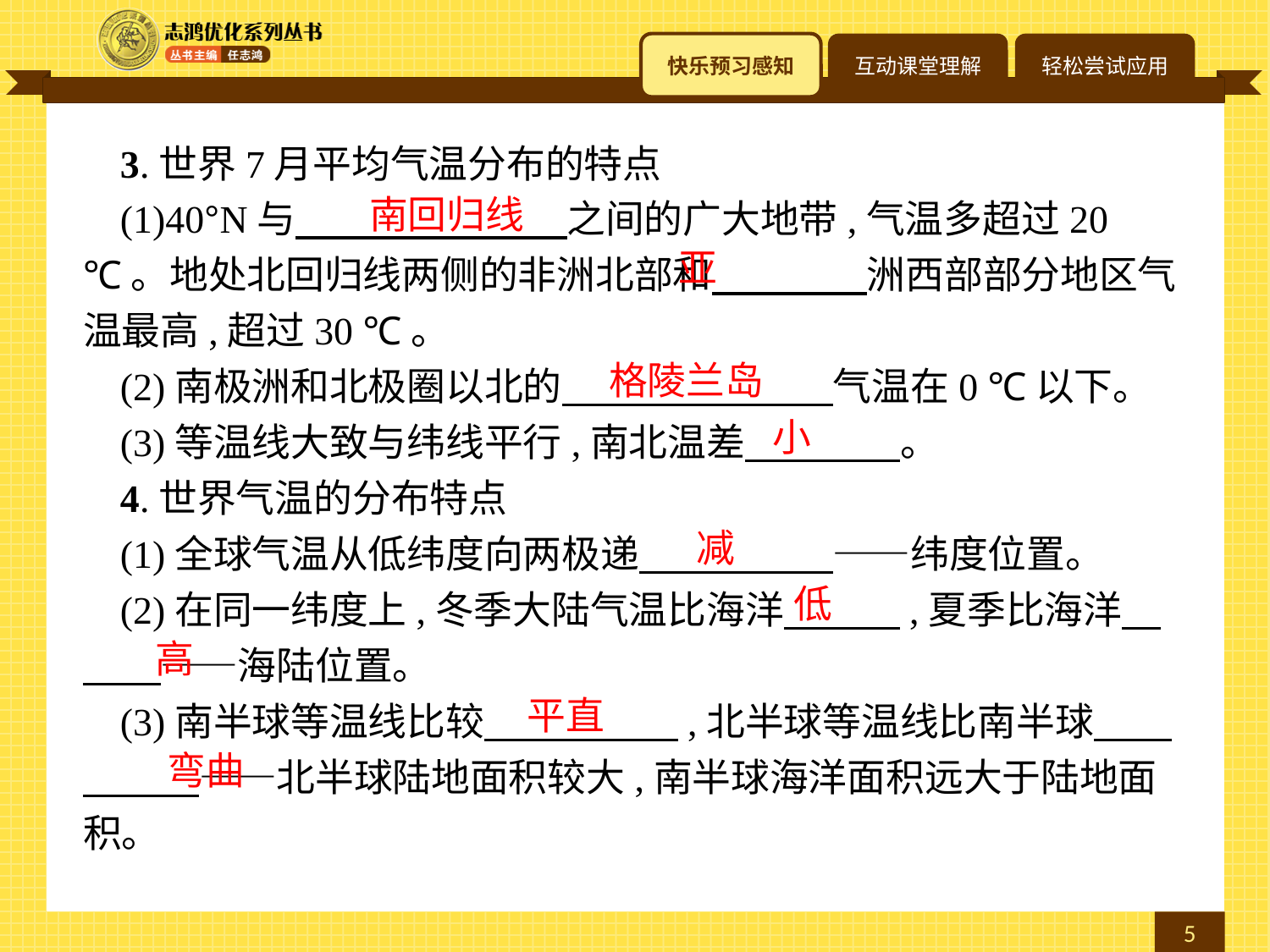

3.世界7月平均气温分布的特点
(1)40°N与　　　　　　　之间的广大地带,气温多超过20 ℃。地处北回归线两侧的非洲北部和　　　　洲西部部分地区气温最高,超过30 ℃。
(2)南极洲和北极圈以北的　　　　　　　气温在0 ℃以下。
(3)等温线大致与纬线平行,南北温差　　　　。
4.世界气温的分布特点
(1)全球气温从低纬度向两极递　　　　　——纬度位置。
(2)在同一纬度上,冬季大陆气温比海洋　　　,夏季比海洋　　　——海陆位置。
(3)南半球等温线比较　　　　　,北半球等温线比南半球　　　　　——北半球陆地面积较大,南半球海洋面积远大于陆地面积。
南回归线
亚
格陵兰岛
小
减
低
高
平直
弯曲